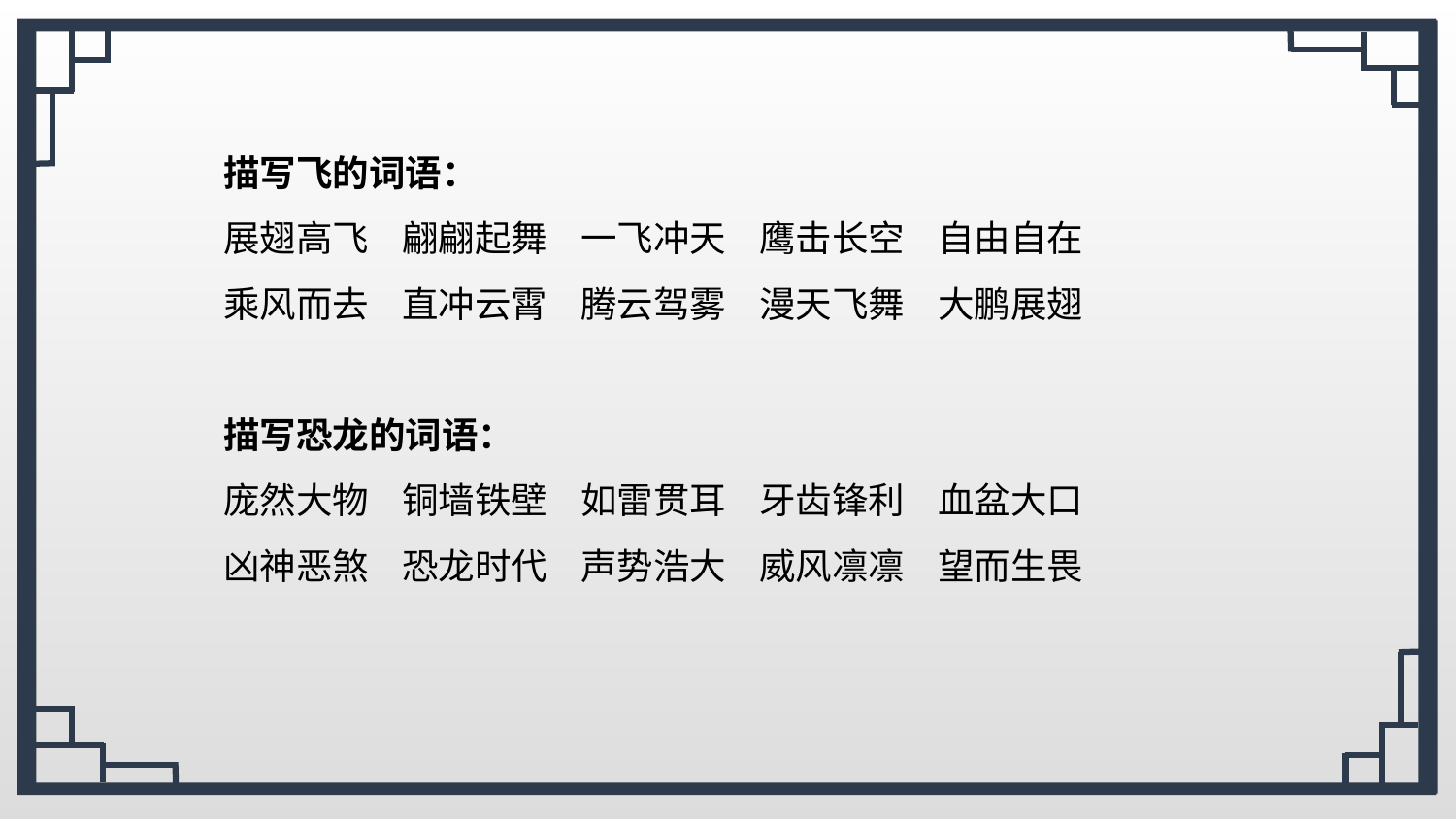

描写飞的词语：
展翅高飞    翩翩起舞    一飞冲天    鹰击长空    自由自在
乘风而去    直冲云霄    腾云驾雾    漫天飞舞    大鹏展翅

描写恐龙的词语：
庞然大物    铜墙铁壁    如雷贯耳    牙齿锋利    血盆大口
凶神恶煞    恐龙时代    声势浩大    威风凛凛    望而生畏